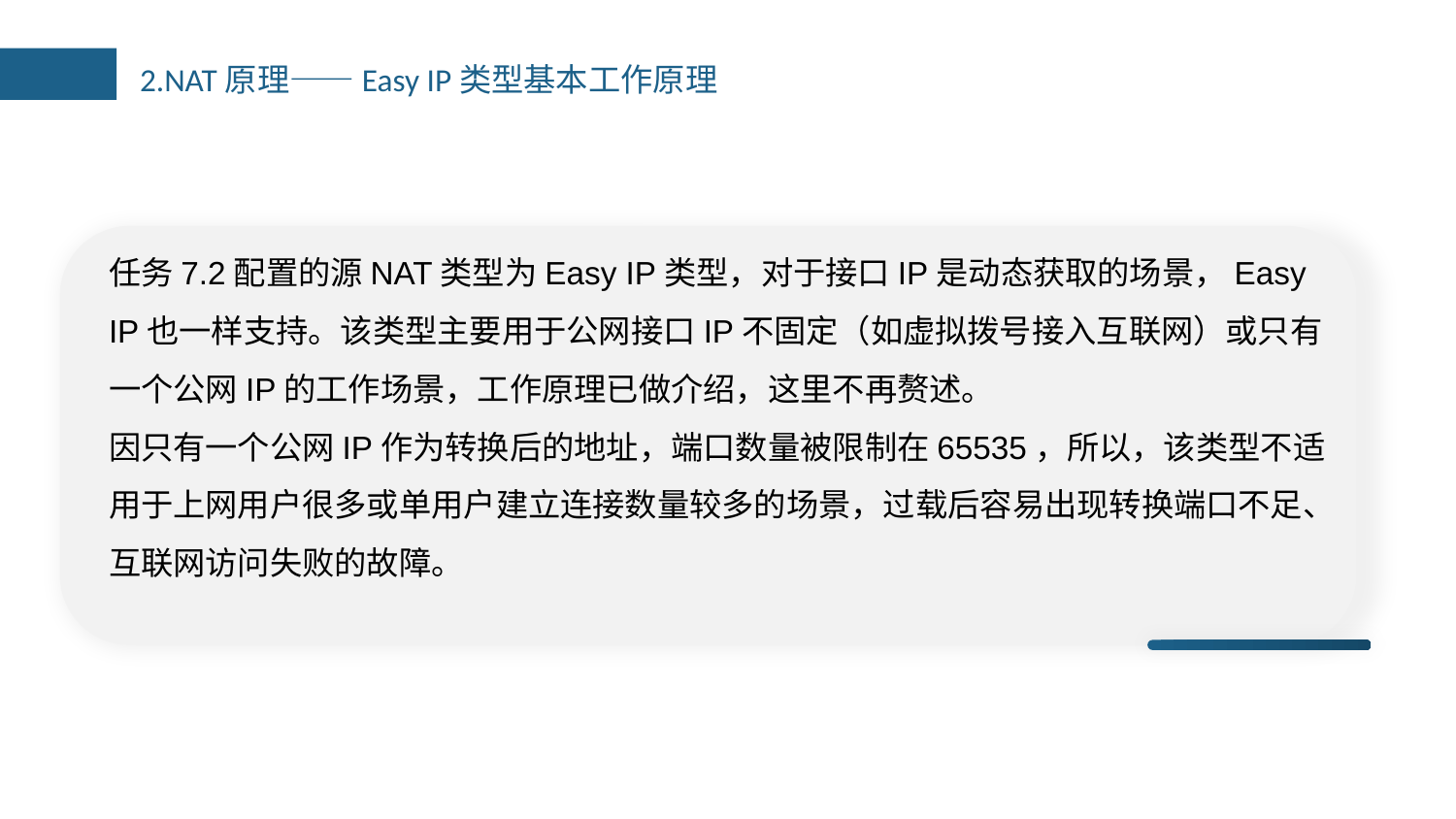

2.NAT原理——Easy IP类型基本工作原理

任务7.2配置的源NAT类型为Easy IP类型，对于接口IP是动态获取的场景，Easy IP也一样支持。该类型主要用于公网接口IP不固定（如虚拟拨号接入互联网）或只有一个公网IP的工作场景，工作原理已做介绍，这里不再赘述。
因只有一个公网IP作为转换后的地址，端口数量被限制在65535，所以，该类型不适用于上网用户很多或单用户建立连接数量较多的场景，过载后容易出现转换端口不足、互联网访问失败的故障。